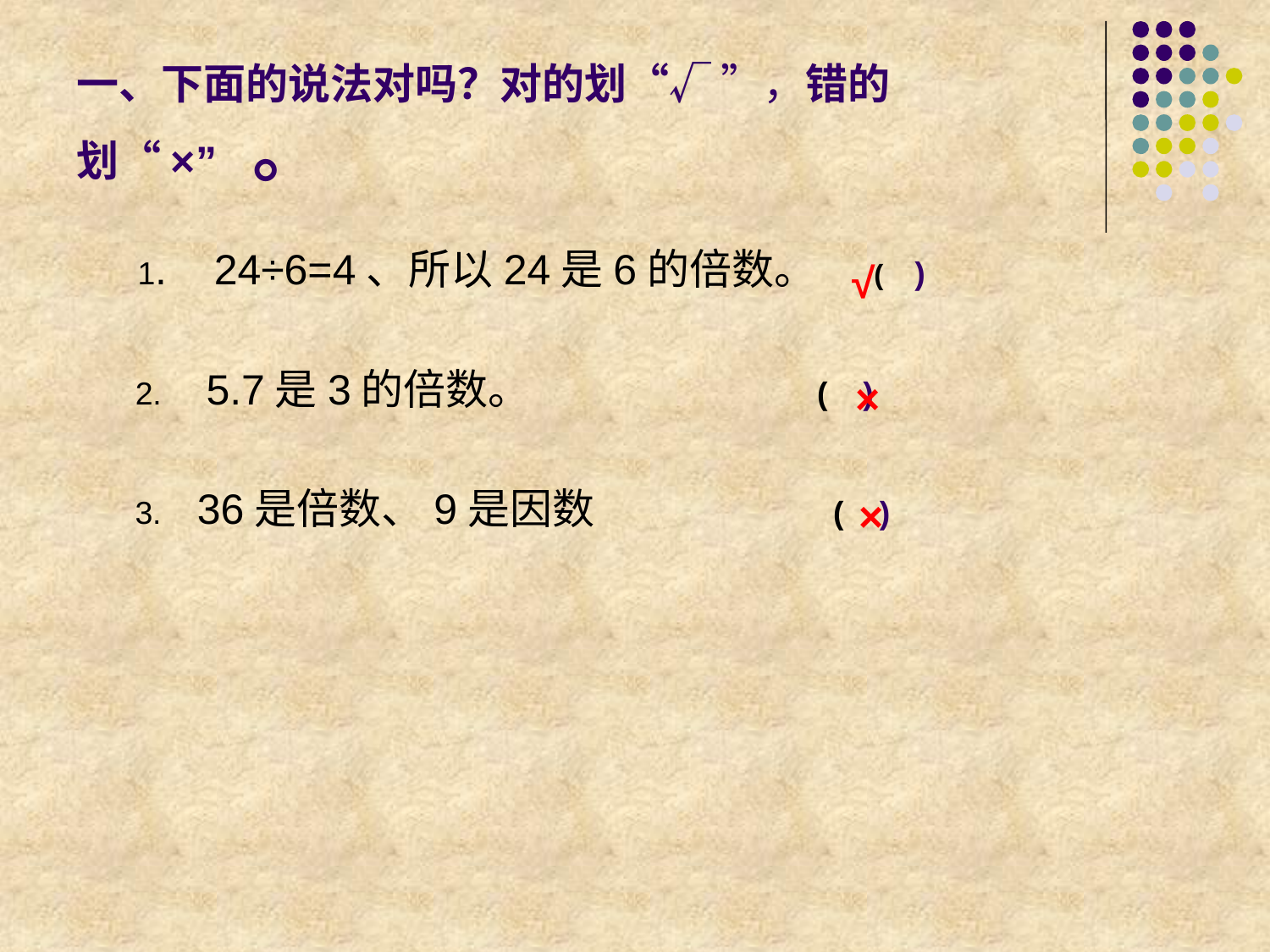

一、下面的说法对吗？对的划“√ ”，错的划“×” 。
1.    24÷6=4、所以24是6的倍数。     (    )
√
  2.     5.7是3的倍数。                             (    )
×
  3.    36是倍数、9是因数                        (    )
×